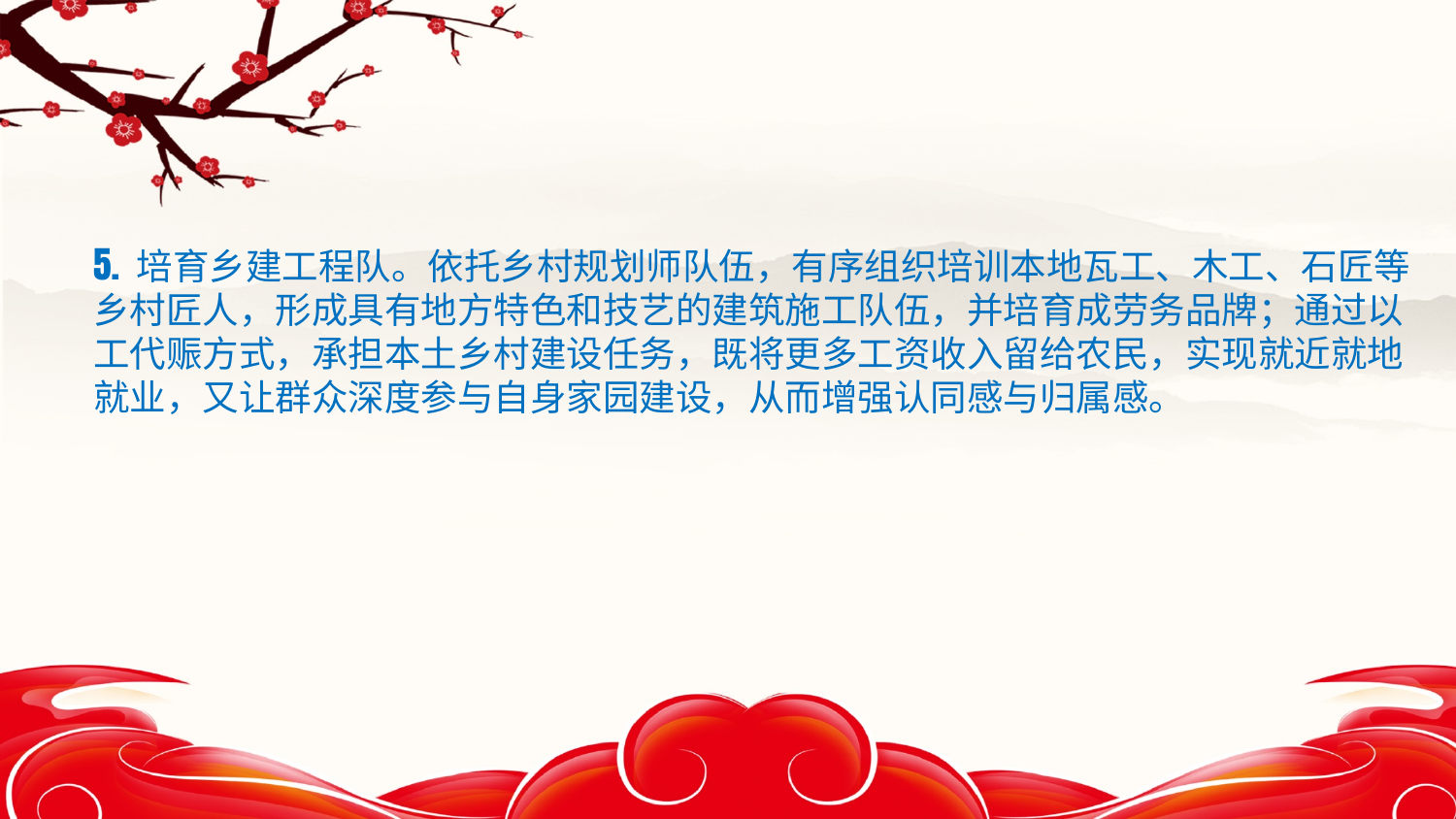

5. 培育乡建工程队。依托乡村规划师队伍，有序组织培训本地瓦工、木工、石匠等乡村匠人，形成具有地方特色和技艺的建筑施工队伍，并培育成劳务品牌；通过以工代赈方式，承担本土乡村建设任务，既将更多工资收入留给农民，实现就近就地就业，又让群众深度参与自身家园建设，从而增强认同感与归属感。